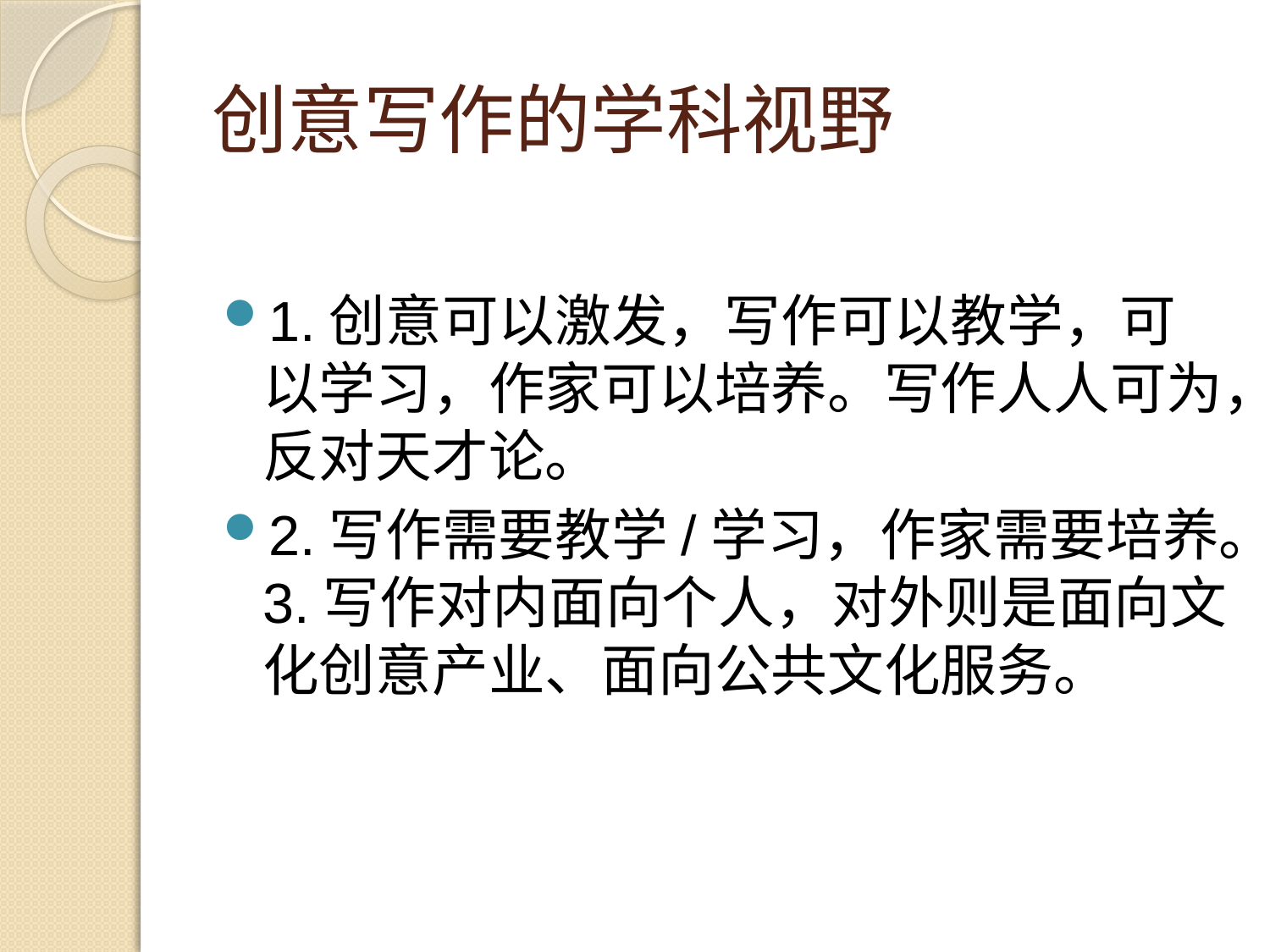

# 创意写作的学科视野

1.创意可以激发，写作可以教学，可以学习，作家可以培养。写作人人可为，反对天才论。
2.写作需要教学/学习，作家需要培养。3.写作对内面向个人，对外则是面向文化创意产业、面向公共文化服务。